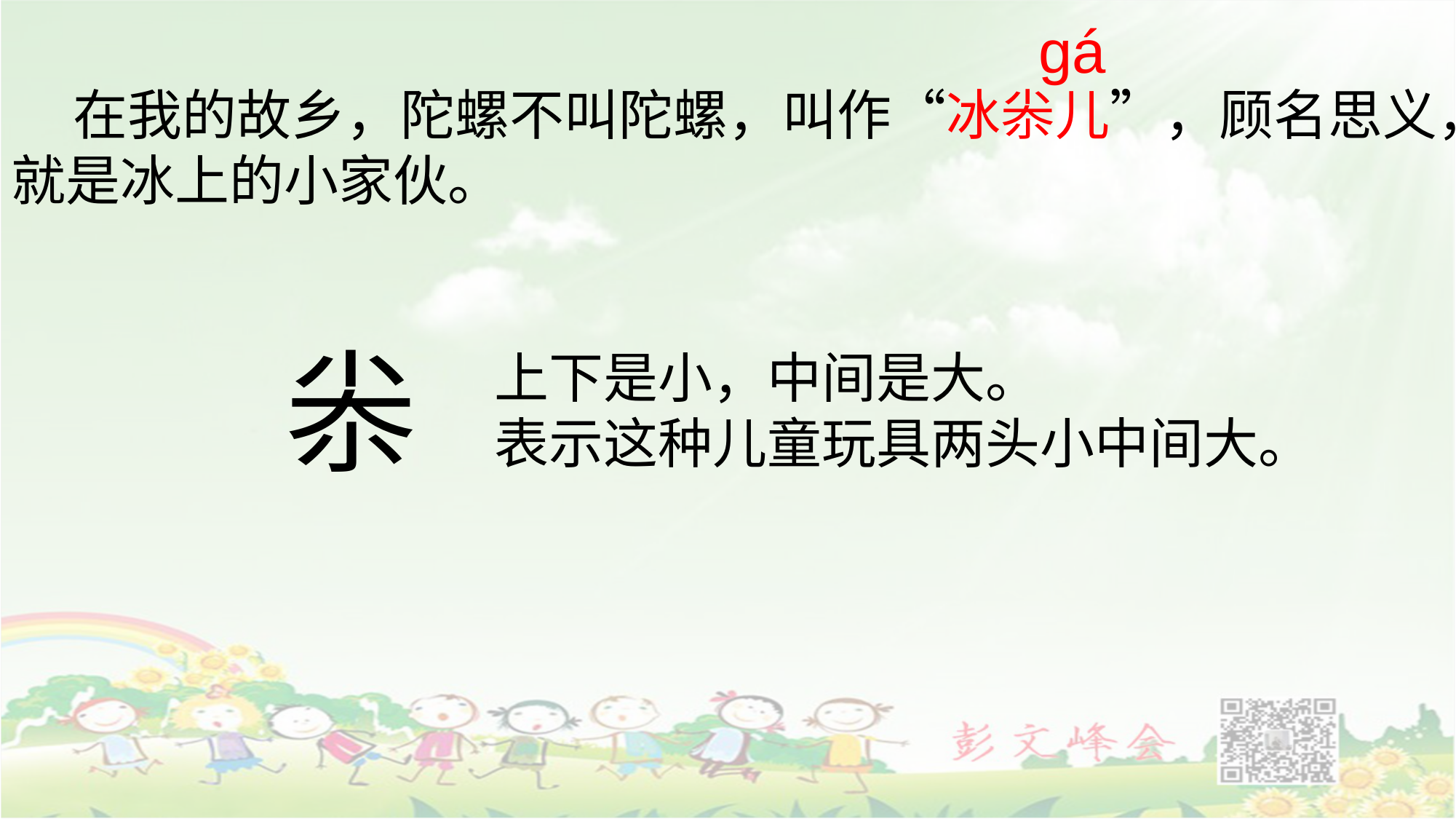

gá
    在我的故乡，陀螺不叫陀螺，叫作“冰尜儿”，顾名思义，就是冰上的小家伙。
尜
上下是小，中间是大。
表示这种儿童玩具两头小中间大。